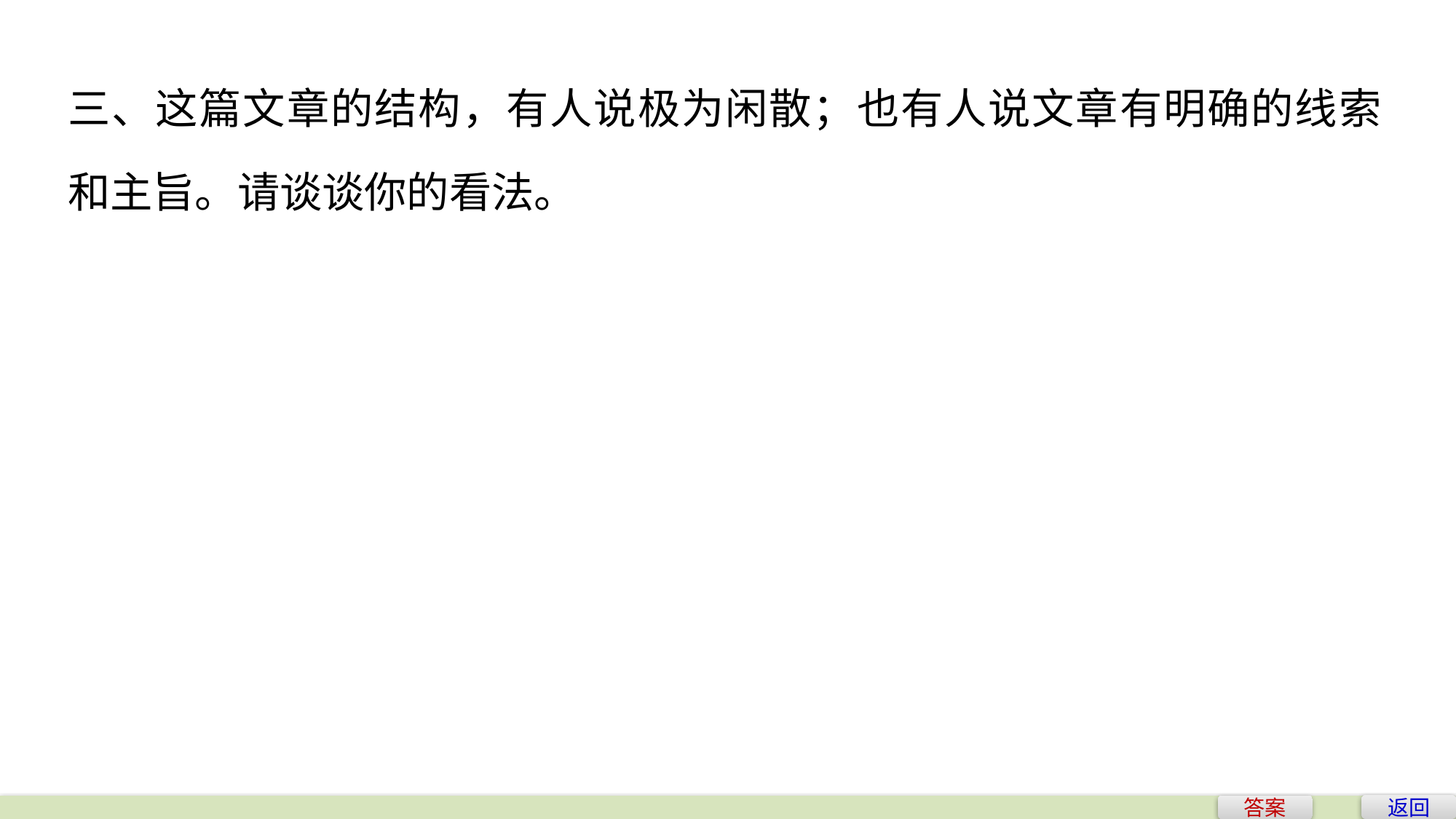

三、这篇文章的结构，有人说极为闲散；也有人说文章有明确的线索和主旨。请谈谈你的看法。
返回
答案